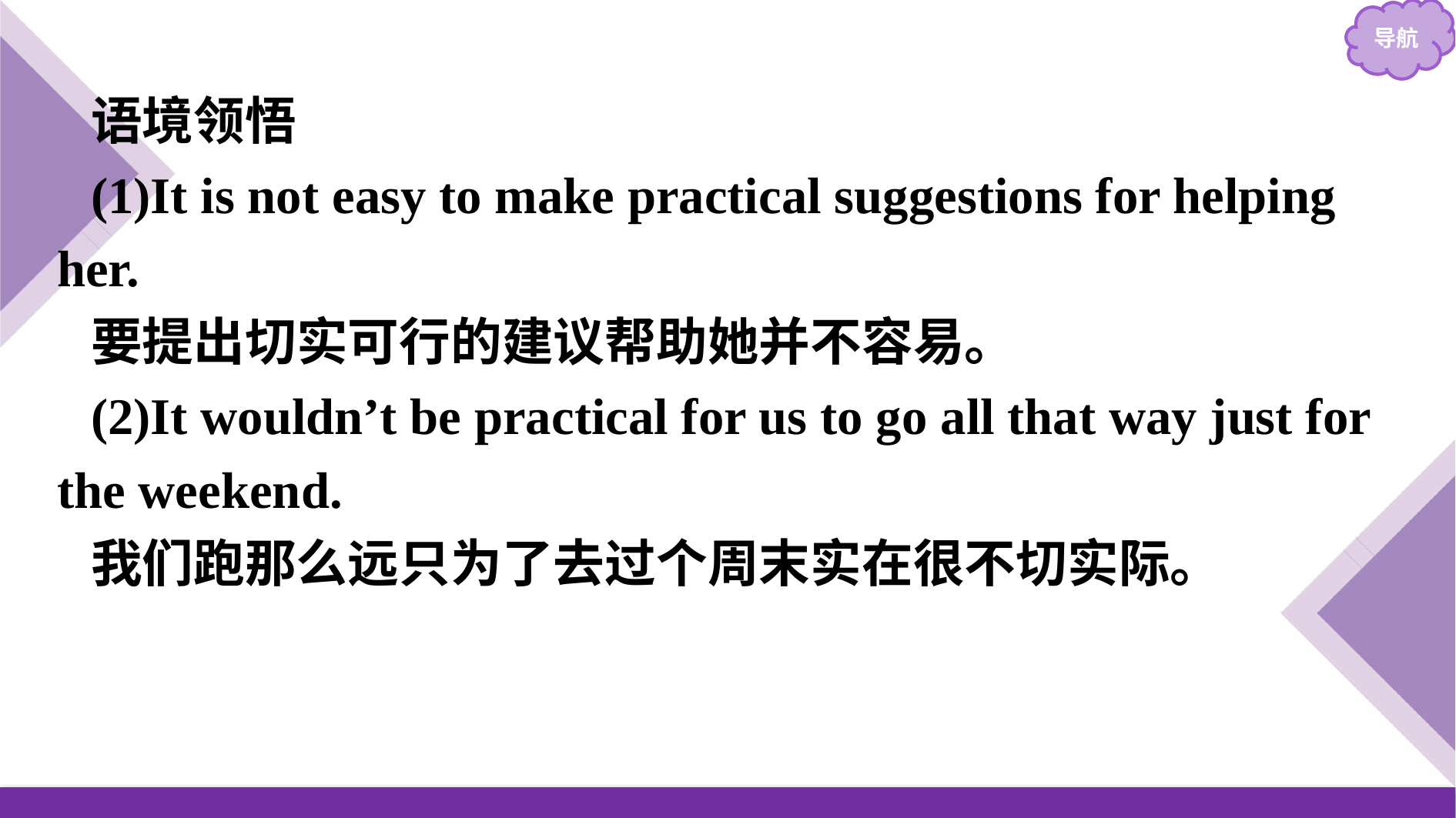

语境领悟
(1)It is not easy to make practical suggestions for helping her.
要提出切实可行的建议帮助她并不容易。
(2)It wouldn’t be practical for us to go all that way just for the weekend.
我们跑那么远只为了去过个周末实在很不切实际。